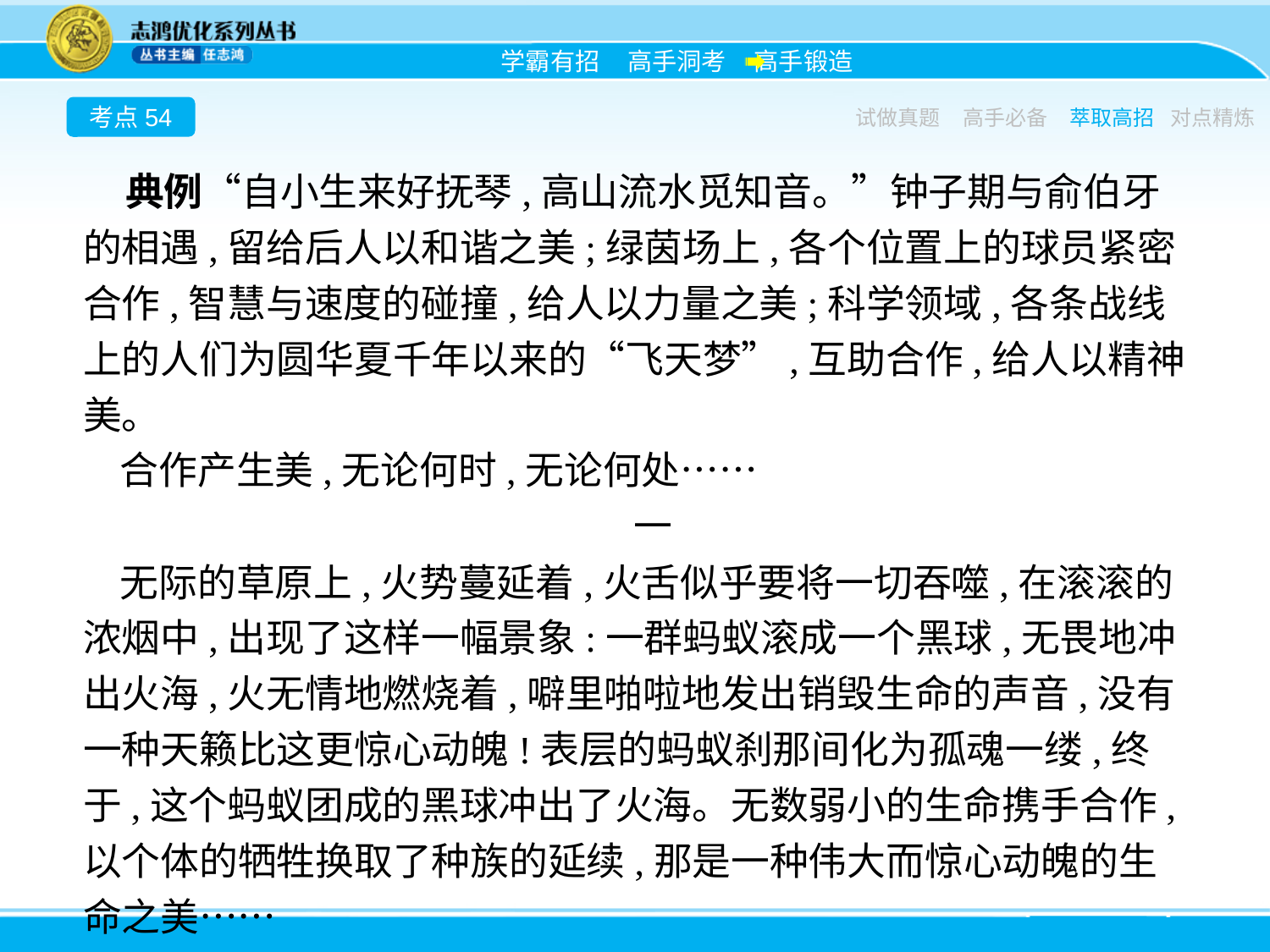

考点54
试做真题
高手必备
萃取高招
对点精炼
典例“自小生来好抚琴,高山流水觅知音。”钟子期与俞伯牙的相遇,留给后人以和谐之美;绿茵场上,各个位置上的球员紧密合作,智慧与速度的碰撞,给人以力量之美;科学领域,各条战线上的人们为圆华夏千年以来的“飞天梦”,互助合作,给人以精神美。
合作产生美,无论何时,无论何处……
一
无际的草原上,火势蔓延着,火舌似乎要将一切吞噬,在滚滚的浓烟中,出现了这样一幅景象:一群蚂蚁滚成一个黑球,无畏地冲出火海,火无情地燃烧着,噼里啪啦地发出销毁生命的声音,没有一种天籁比这更惊心动魄!表层的蚂蚁刹那间化为孤魂一缕,终于,这个蚂蚁团成的黑球冲出了火海。无数弱小的生命携手合作,以个体的牺牲换取了种族的延续,那是一种伟大而惊心动魄的生命之美……